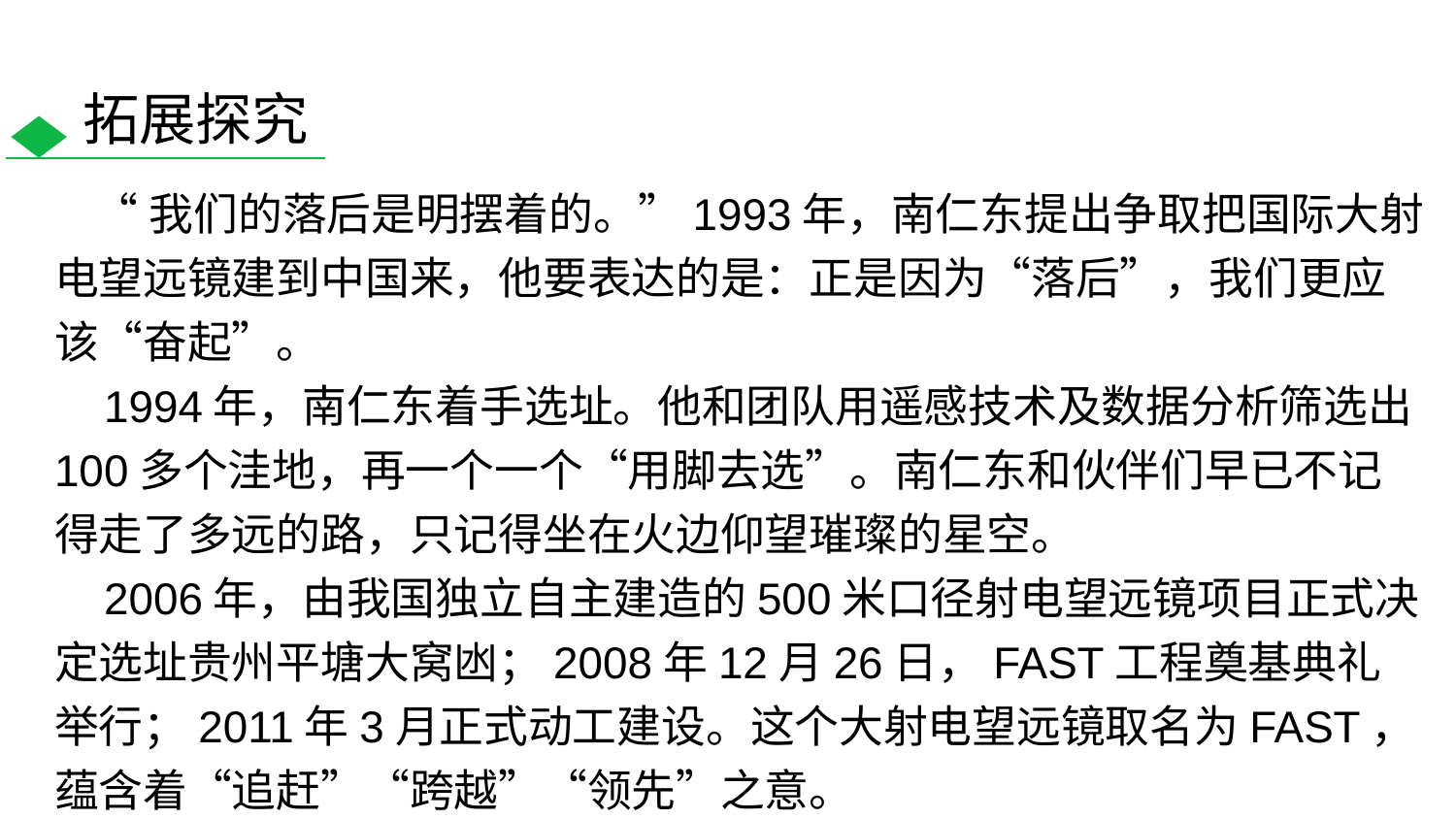

拓展探究

    “我们的落后是明摆着的。”1993年，南仁东提出争取把国际大射电望远镜建到中国来，他要表达的是：正是因为“落后”，我们更应该“奋起”。
    1994年，南仁东着手选址。他和团队用遥感技术及数据分析筛选出100多个洼地，再一个一个“用脚去选”。南仁东和伙伴们早已不记得走了多远的路，只记得坐在火边仰望璀璨的星空。
    2006年，由我国独立自主建造的500米口径射电望远镜项目正式决定选址贵州平塘大窝凼；2008年12月26日，FAST工程奠基典礼举行；2011年3月正式动工建设。这个大射电望远镜取名为FAST，蕴含着“追赶”“跨越”“领先”之意。